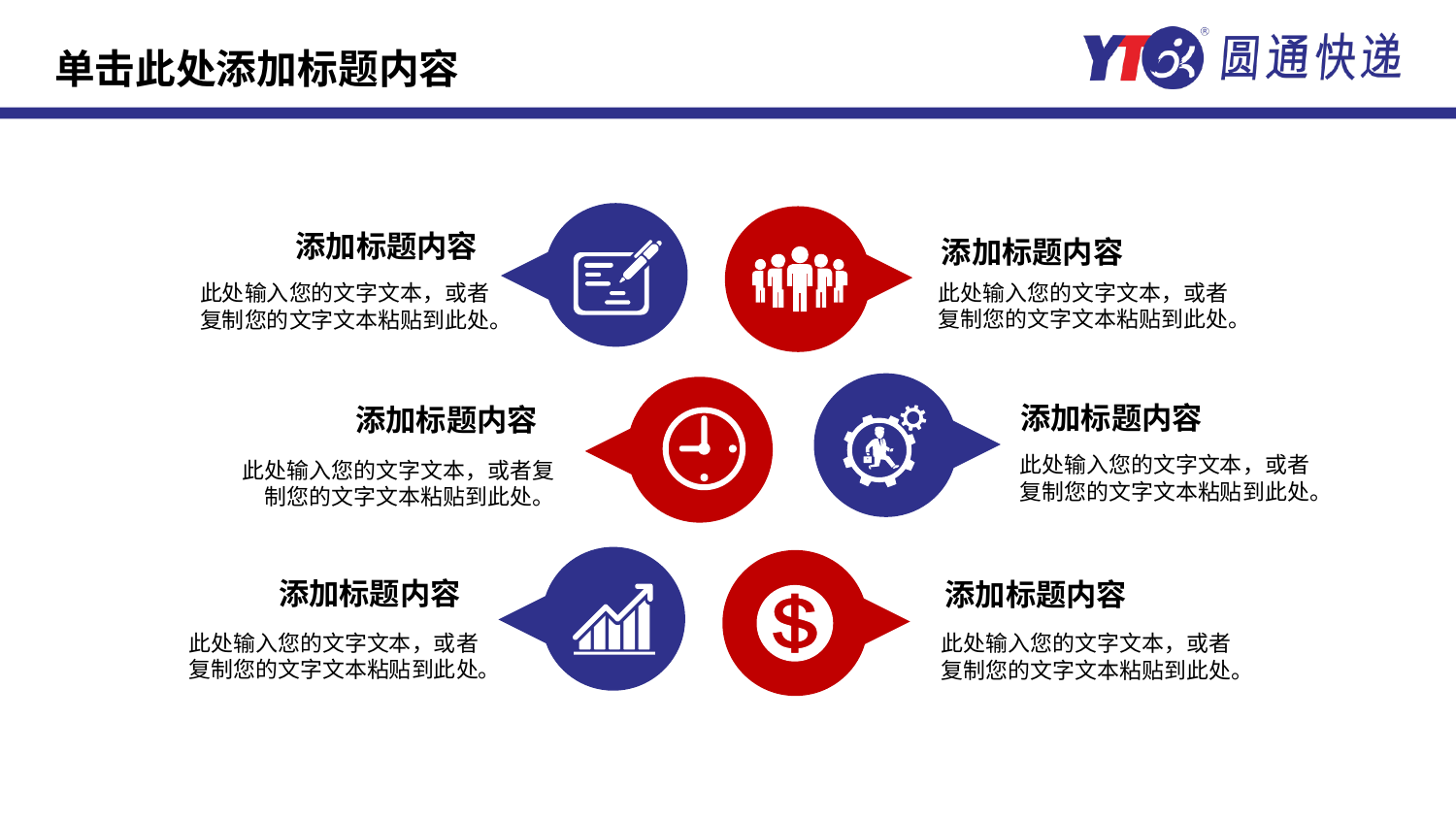

单击此处添加标题内容

添加标题内容
添加标题内容

此处输入您的文字文本，或者复制您的文字文本粘贴到此处。
此处输入您的文字文本，或者复制您的文字文本粘贴到此处。

添加标题内容
添加标题内容

此处输入您的文字文本，或者复制您的文字文本粘贴到此处。
此处输入您的文字文本，或者复制您的文字文本粘贴到此处。

添加标题内容
添加标题内容

此处输入您的文字文本，或者复制您的文字文本粘贴到此处。
此处输入您的文字文本，或者复制您的文字文本粘贴到此处。